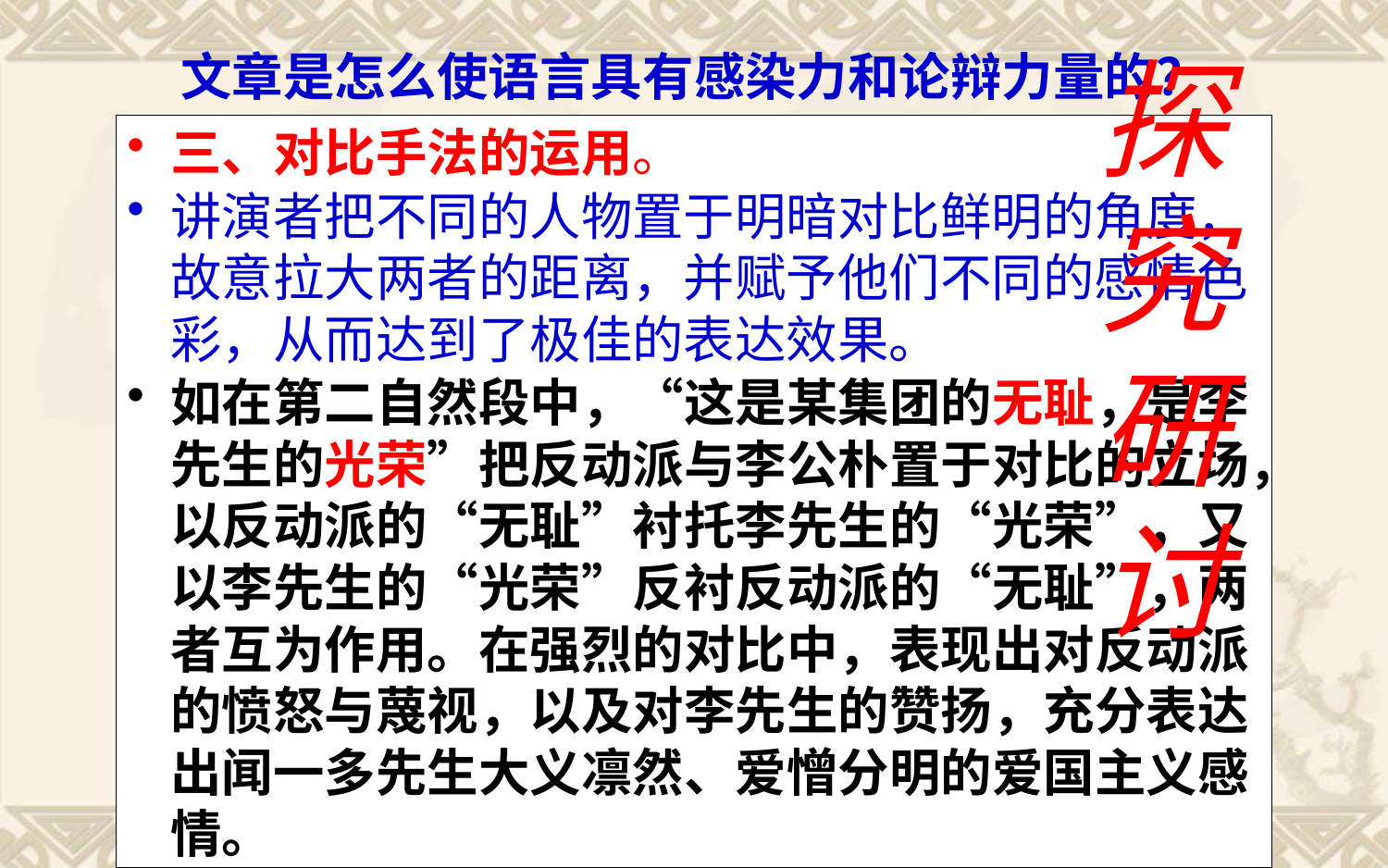

探究研讨
# 文章是怎么使语言具有感染力和论辩力量的？
三、对比手法的运用。
讲演者把不同的人物置于明暗对比鲜明的角度，故意拉大两者的距离，并赋予他们不同的感情色彩，从而达到了极佳的表达效果。
如在第二自然段中，“这是某集团的无耻，是李先生的光荣”把反动派与李公朴置于对比的立场，以反动派的“无耻”衬托李先生的“光荣”，又以李先生的“光荣”反衬反动派的“无耻”，两者互为作用。在强烈的对比中，表现出对反动派的愤怒与蔑视，以及对李先生的赞扬，充分表达出闻一多先生大义凛然、爱憎分明的爱国主义感情。